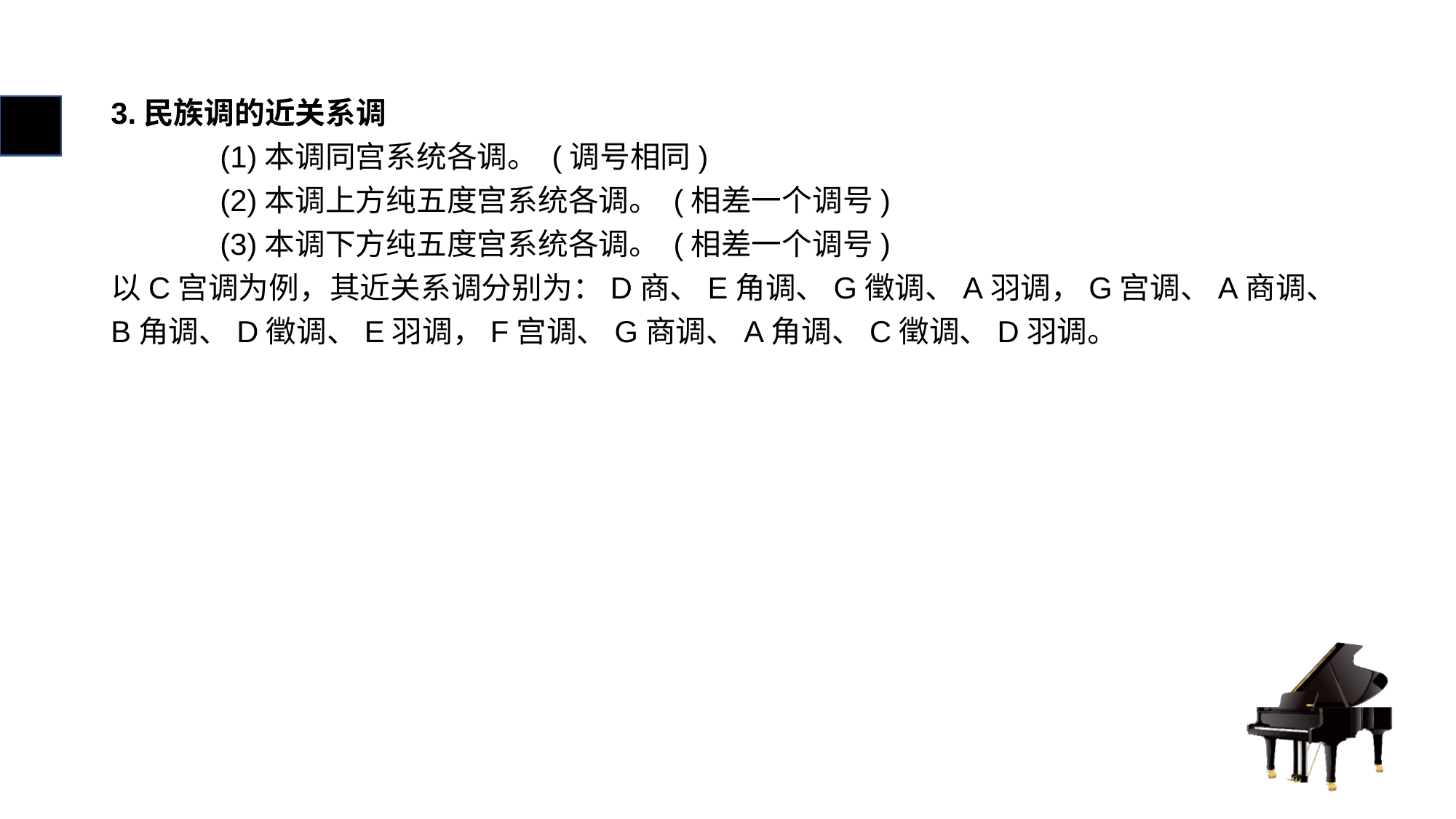

# 3.民族调的近关系调 (1)本调同宫系统各调。 (调号相同) (2)本调上方纯五度宫系统各调。 (相差一个调号) (3)本调下方纯五度宫系统各调。 (相差一个调号) 以C宫调为例，其近关系调分别为：D商、E角调、G徵调、A羽调，G宫调、A商调、B角调、D徵调、E羽调，F宫调、G商调、A角调、C徵调、D羽调。